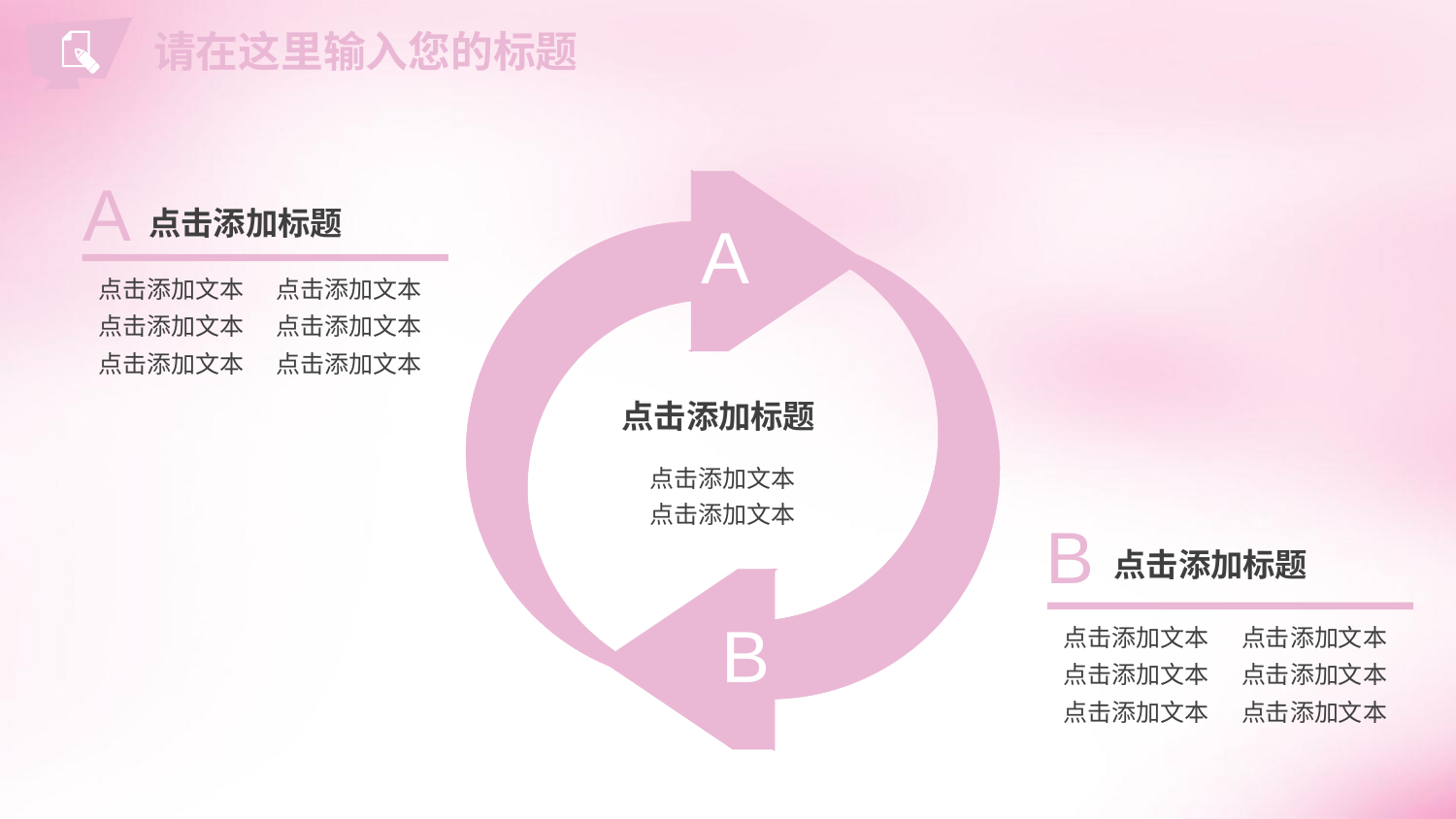

请在这里输入您的标题

A
A
点击添加标题

点击添加文本
点击添加文本
点击添加文本
点击添加文本
点击添加文本
点击添加文本

B

点击添加标题
点击添加文本
点击添加文本
B
点击添加标题

点击添加文本
点击添加文本
点击添加文本
点击添加文本
点击添加文本
点击添加文本